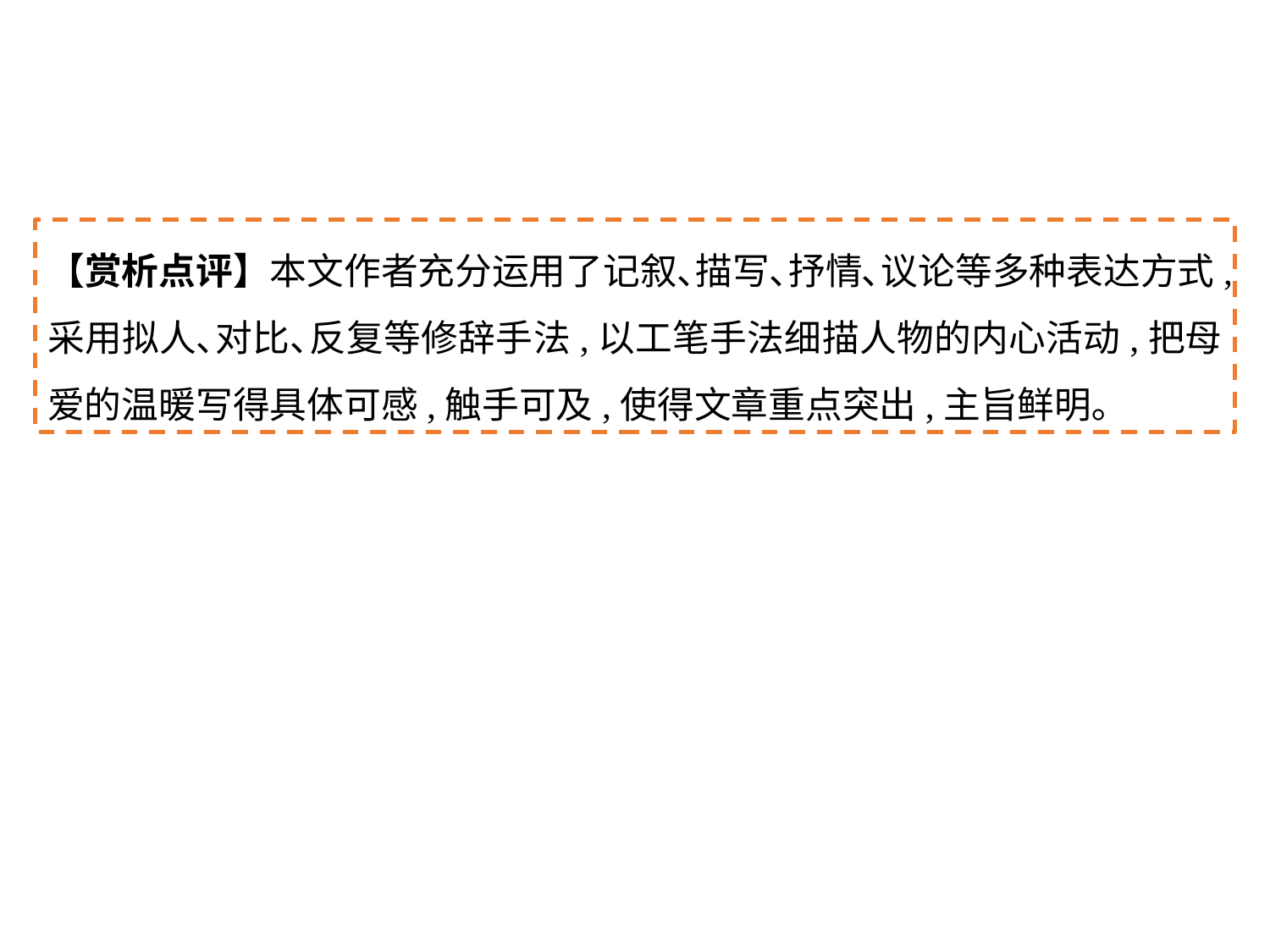

【赏析点评】本文作者充分运用了记叙､描写､抒情､议论等多种表达方式,采用拟人､对比､反复等修辞手法,以工笔手法细描人物的内心活动,把母爱的温暖写得具体可感,触手可及,使得文章重点突出,主旨鲜明｡